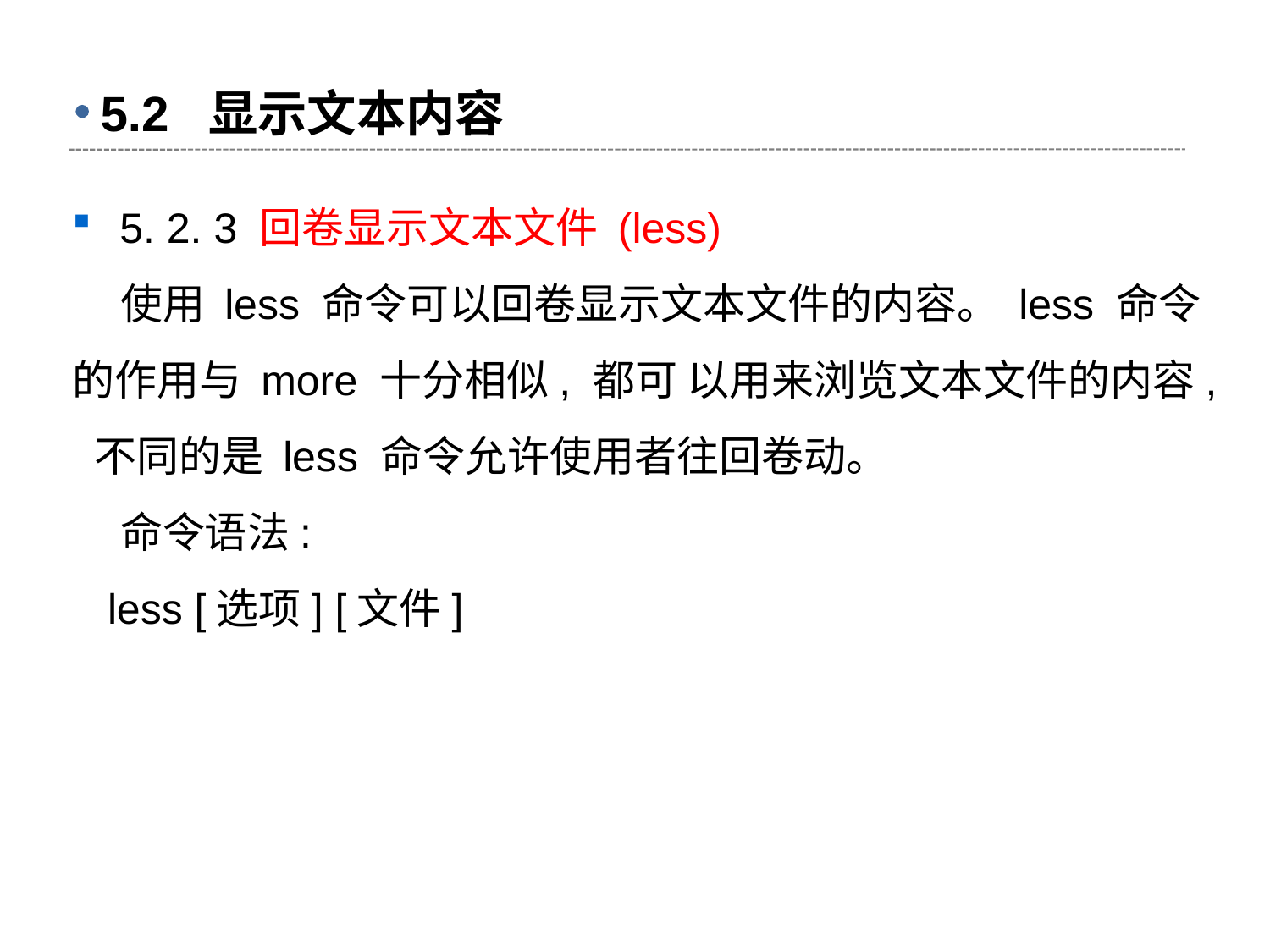

# 5.2  显示文本内容
5. 2. 3 回卷显示文本文件 (less)
    使用 less 命令可以回卷显示文本文件的内容。 less 命令的作用与 more 十分相似, 都可 以用来浏览文本文件的内容, 不同的是 less 命令允许使用者往回卷动。
    命令语法:
   less [选项] [文件]